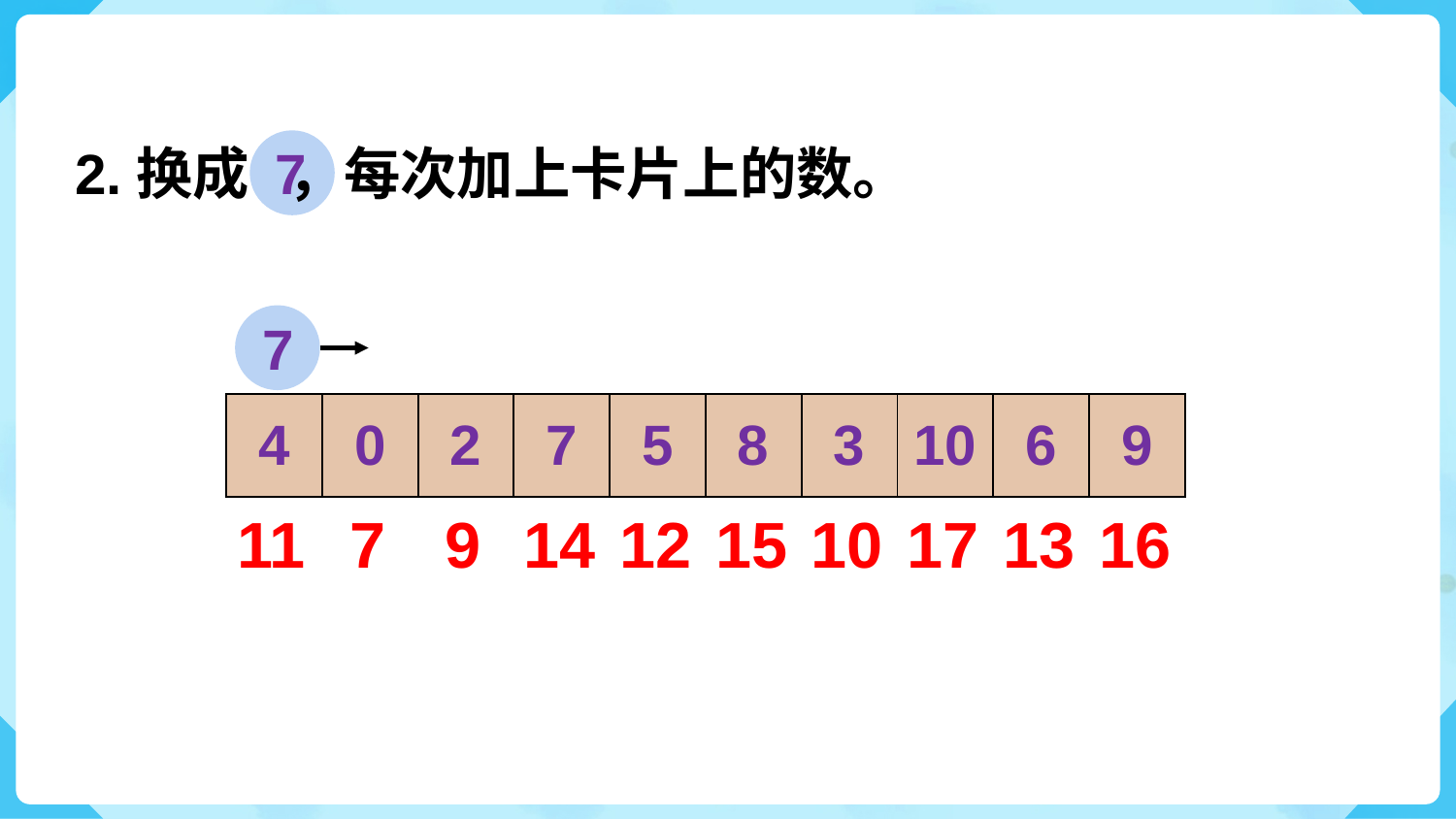

2.换成   ，每次加上卡片上的数。
7

7
| 4 | 0 | 2 | 7 | 5 | 8 | 3 | 10 | 6 | 9 |
| --- | --- | --- | --- | --- | --- | --- | --- | --- | --- |
16
7
9
14
15
17
13
11
12
10